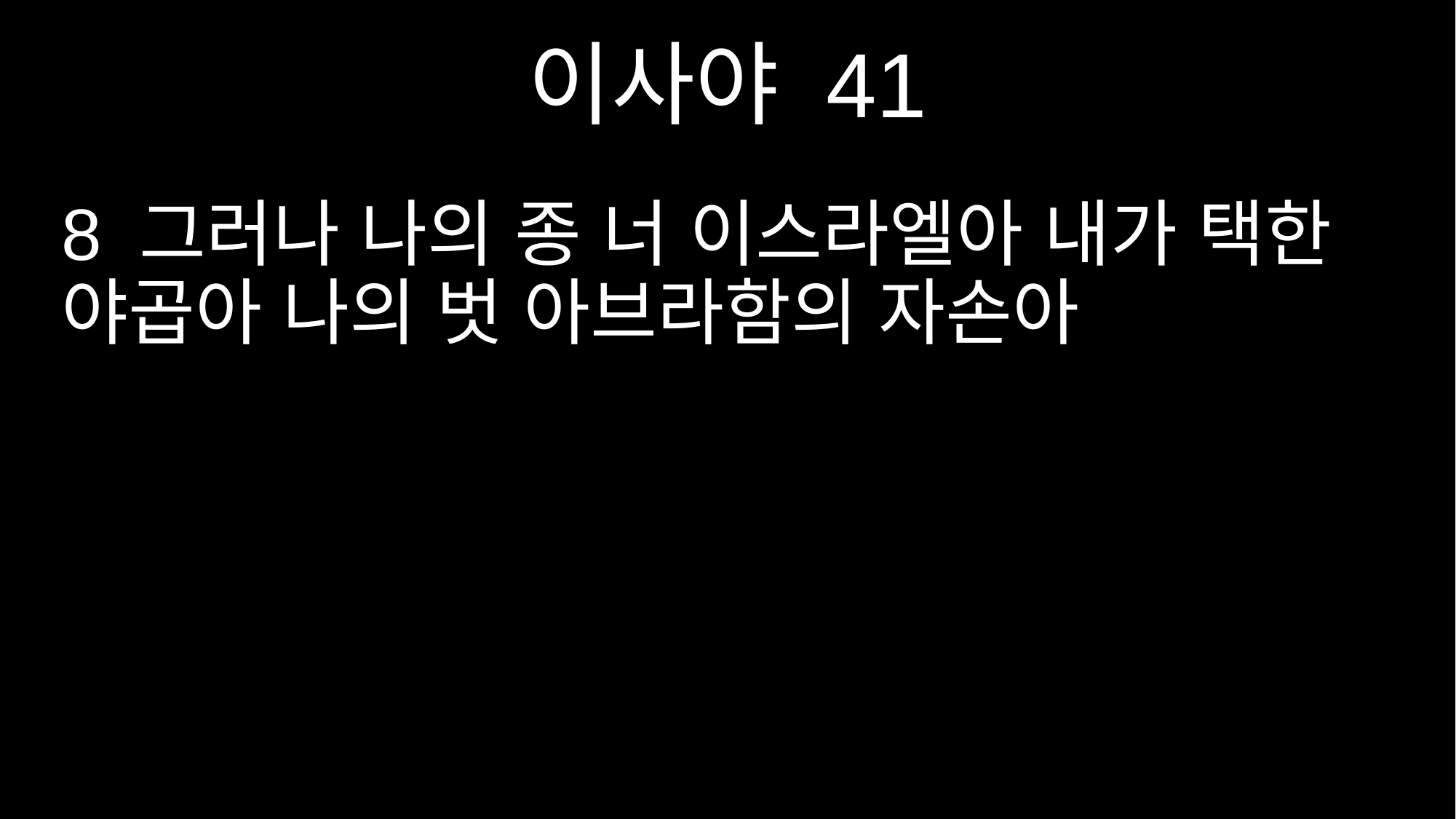

이사야 41
8 그러나 나의 종 너 이스라엘아 내가 택한 야곱아 나의 벗 아브라함의 자손아